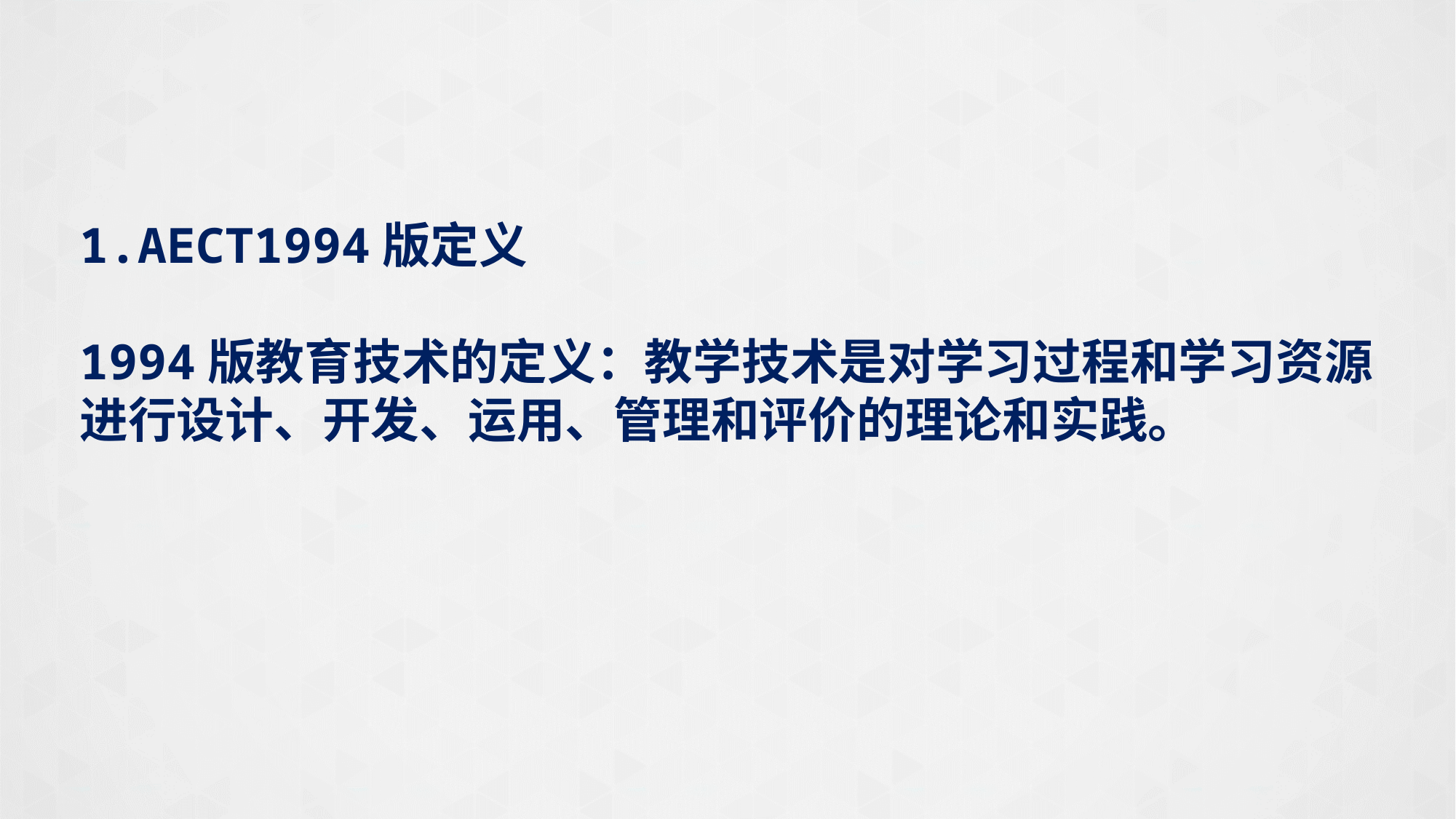

1.AECT1994版定义

1994版教育技术的定义：教学技术是对学习过程和学习资源进行设计、开发、运用、管理和评价的理论和实践。